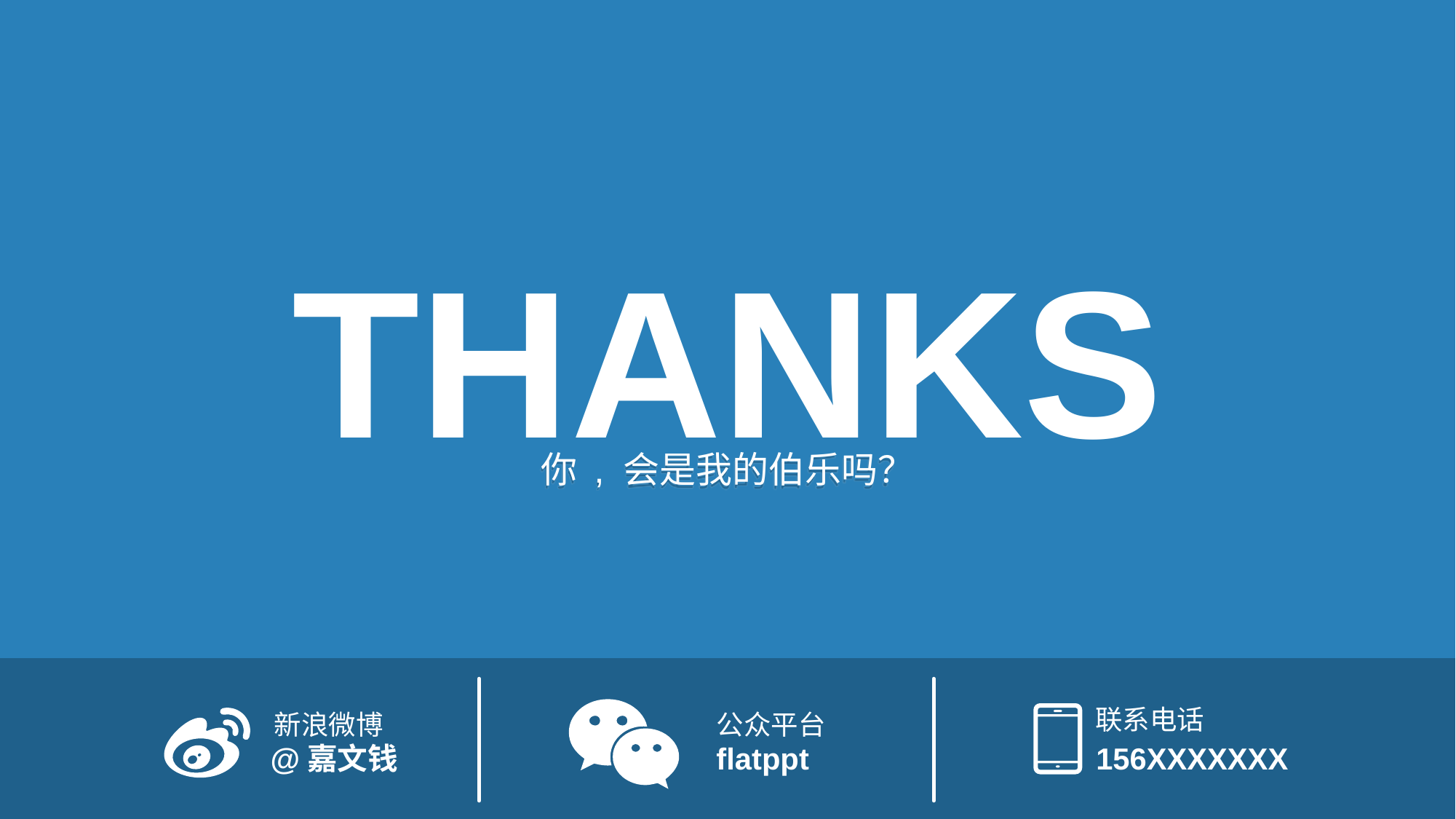

THANKS
你 , 会是我的伯乐吗？

联系电话
156XXXXXXX

新浪微博
@嘉文钱
公众平台
flatppt